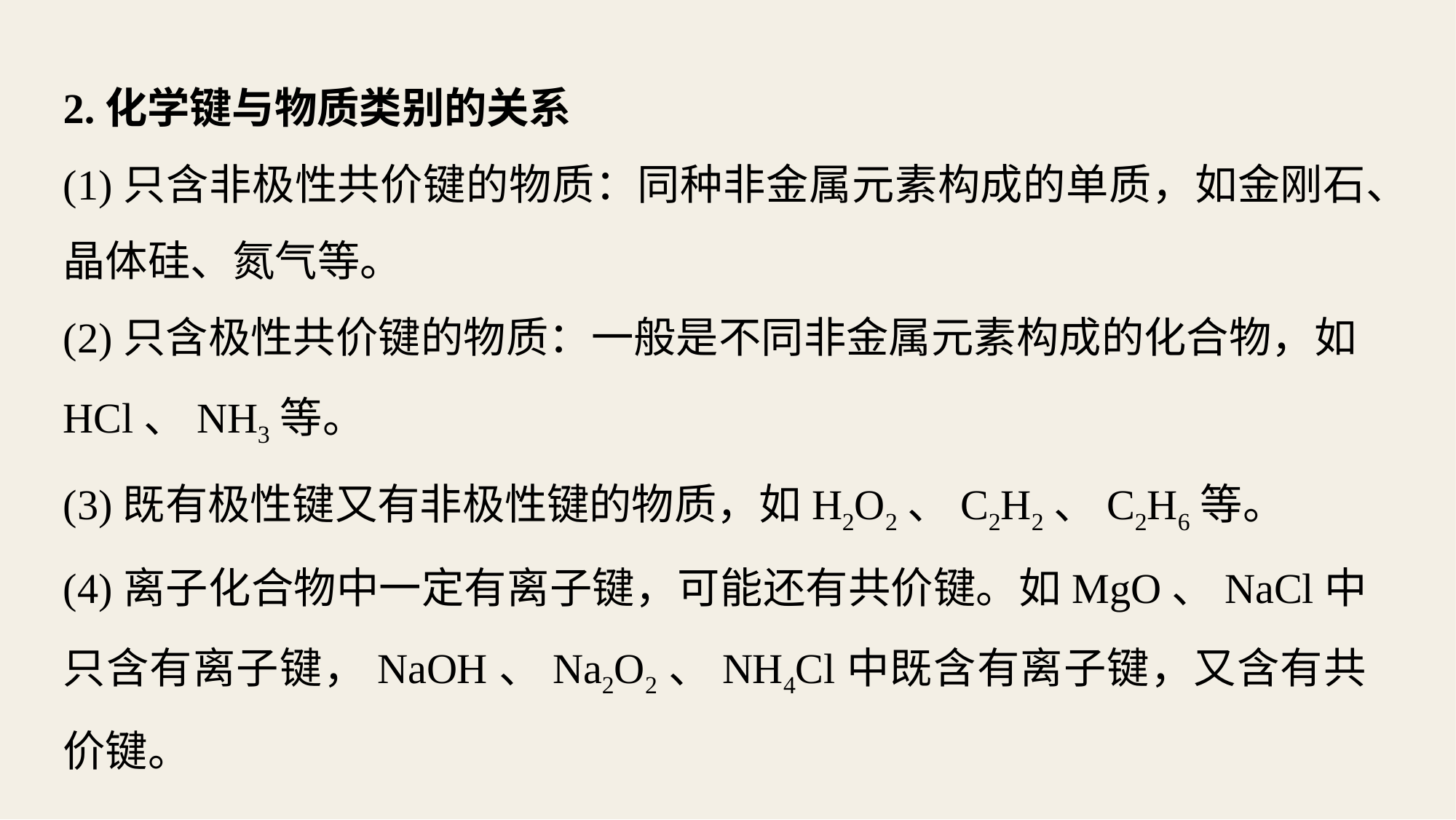

2.化学键与物质类别的关系
(1)只含非极性共价键的物质：同种非金属元素构成的单质，如金刚石、晶体硅、氮气等。
(2)只含极性共价键的物质：一般是不同非金属元素构成的化合物，如HCl、NH3等。
(3)既有极性键又有非极性键的物质，如H2O2、C2H2、C2H6等。
(4)离子化合物中一定有离子键，可能还有共价键。如MgO、NaCl中只含有离子键，NaOH、Na2O2、NH4Cl中既含有离子键，又含有共价键。